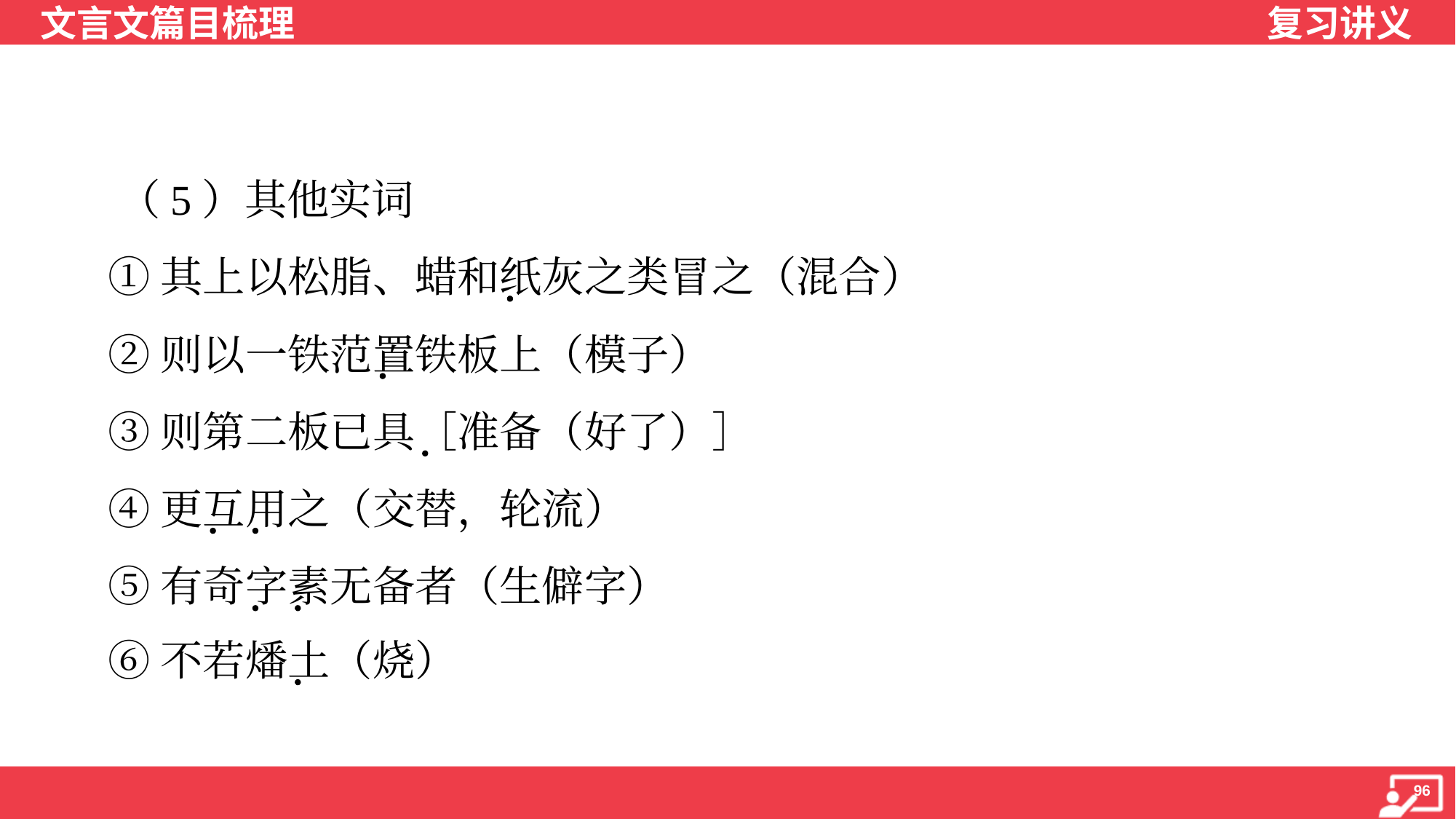

（5）其他实词
    ①其上以松脂、蜡和纸灰之类冒之（混合）
    ②则以一铁范置铁板上（模子）
    ③则第二板已具［准备（好了）］
    ④更互用之（交替，轮流）
    ⑤有奇字素无备者（生僻字）
    ⑥不若燔土（烧）